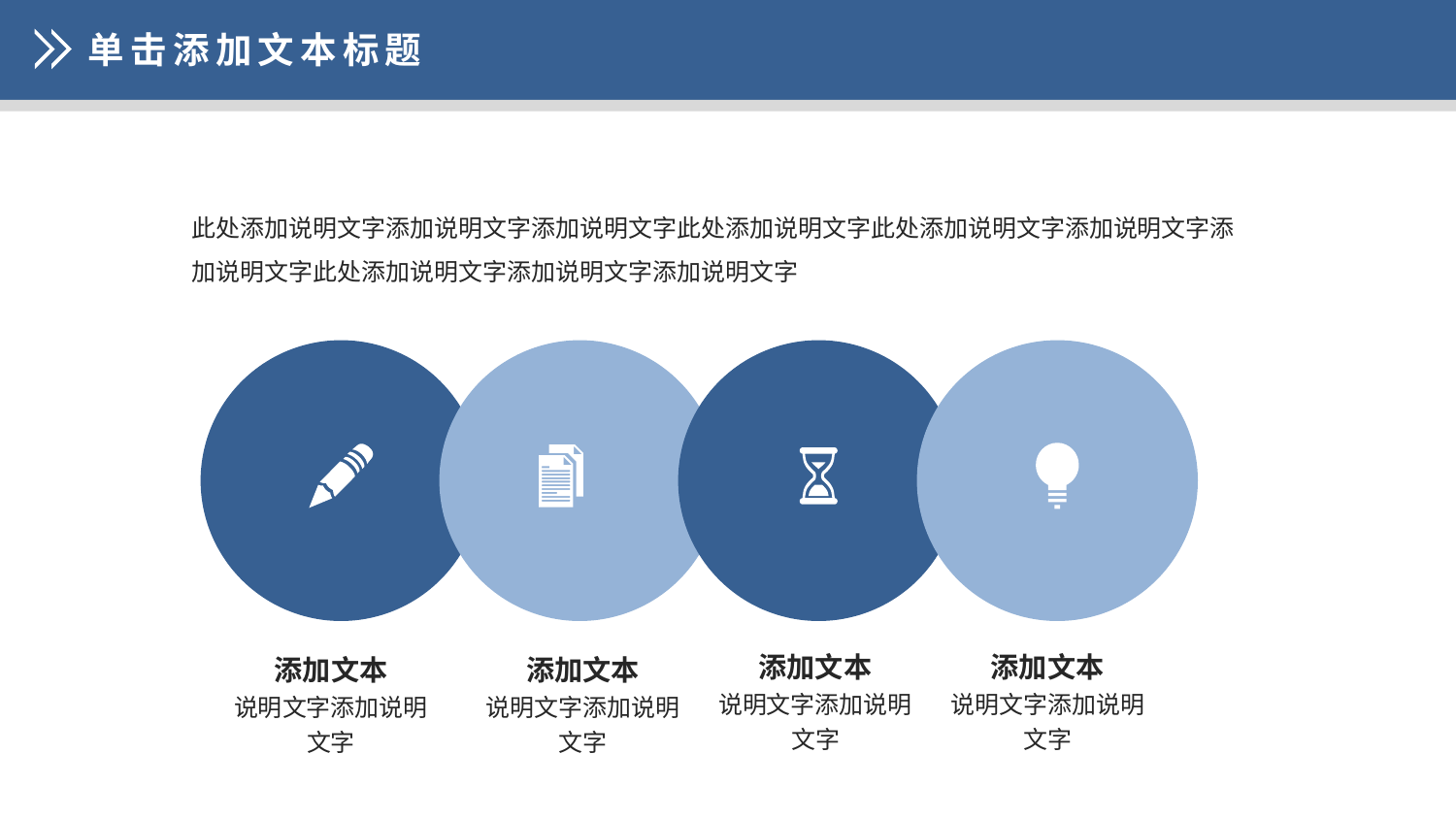

单击添加文本标题

此处添加说明文字添加说明文字添加说明文字此处添加说明文字此处添加说明文字添加说明文字添加说明文字此处添加说明文字添加说明文字添加说明文字

添加文本
说明文字添加说明文字
添加文本
说明文字添加说明文字
添加文本
说明文字添加说明文字
添加文本
说明文字添加说明文字